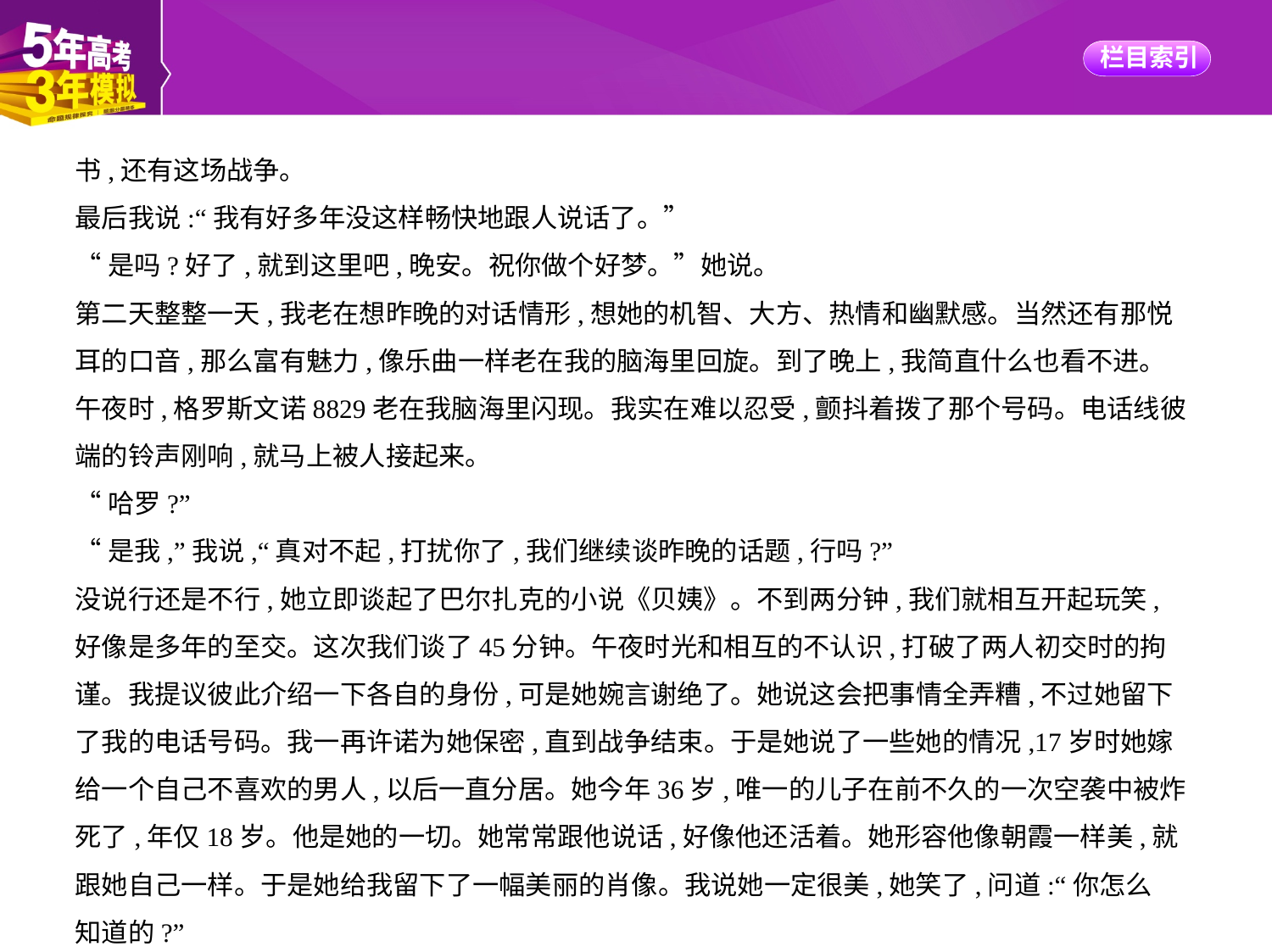

书,还有这场战争。
最后我说:“我有好多年没这样畅快地跟人说话了。”
“是吗?好了,就到这里吧,晚安。祝你做个好梦。”她说。
第二天整整一天,我老在想昨晚的对话情形,想她的机智、大方、热情和幽默感。当然还有那悦
耳的口音,那么富有魅力,像乐曲一样老在我的脑海里回旋。到了晚上,我简直什么也看不进。
午夜时,格罗斯文诺8829老在我脑海里闪现。我实在难以忍受,颤抖着拨了那个号码。电话线彼
端的铃声刚响,就马上被人接起来。
“哈罗?”
“是我,”我说,“真对不起,打扰你了,我们继续谈昨晚的话题,行吗?”
没说行还是不行,她立即谈起了巴尔扎克的小说《贝姨》。不到两分钟,我们就相互开起玩笑,
好像是多年的至交。这次我们谈了45分钟。午夜时光和相互的不认识,打破了两人初交时的拘
谨。我提议彼此介绍一下各自的身份,可是她婉言谢绝了。她说这会把事情全弄糟,不过她留下
了我的电话号码。我一再许诺为她保密,直到战争结束。于是她说了一些她的情况,17岁时她嫁
给一个自己不喜欢的男人,以后一直分居。她今年36岁,唯一的儿子在前不久的一次空袭中被炸
死了,年仅18岁。他是她的一切。她常常跟他说话,好像他还活着。她形容他像朝霞一样美,就
跟她自己一样。于是她给我留下了一幅美丽的肖像。我说她一定很美,她笑了,问道:“你怎么
知道的?”